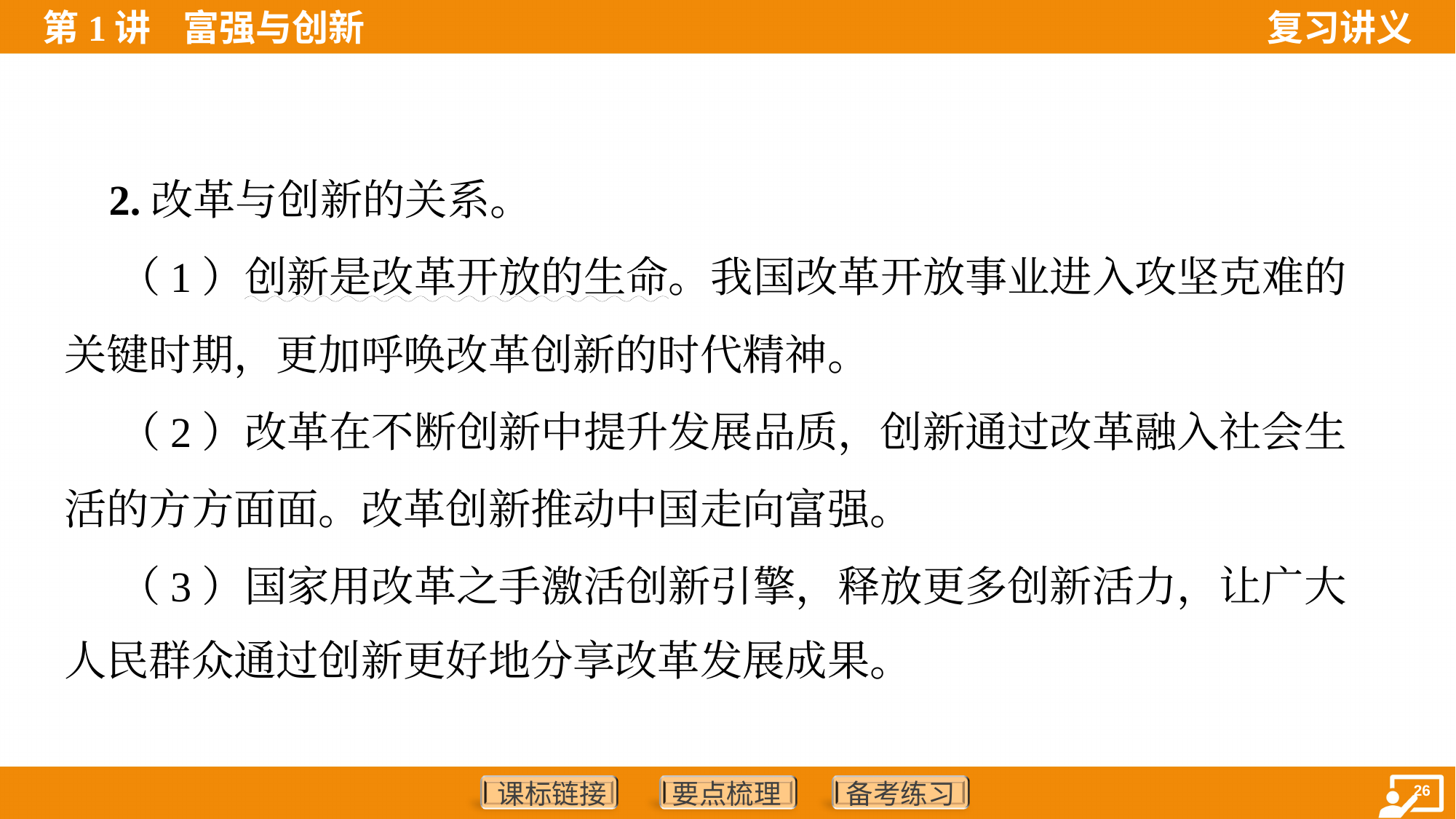

2.改革与创新的关系。
    （1）创新是改革开放的生命。我国改革开放事业进入攻坚克难的
关键时期，更加呼唤改革创新的时代精神。
    （2）改革在不断创新中提升发展品质，创新通过改革融入社会生
活的方方面面。改革创新推动中国走向富强。
    （3）国家用改革之手激活创新引擎，释放更多创新活力，让广大
人民群众通过创新更好地分享改革发展成果。